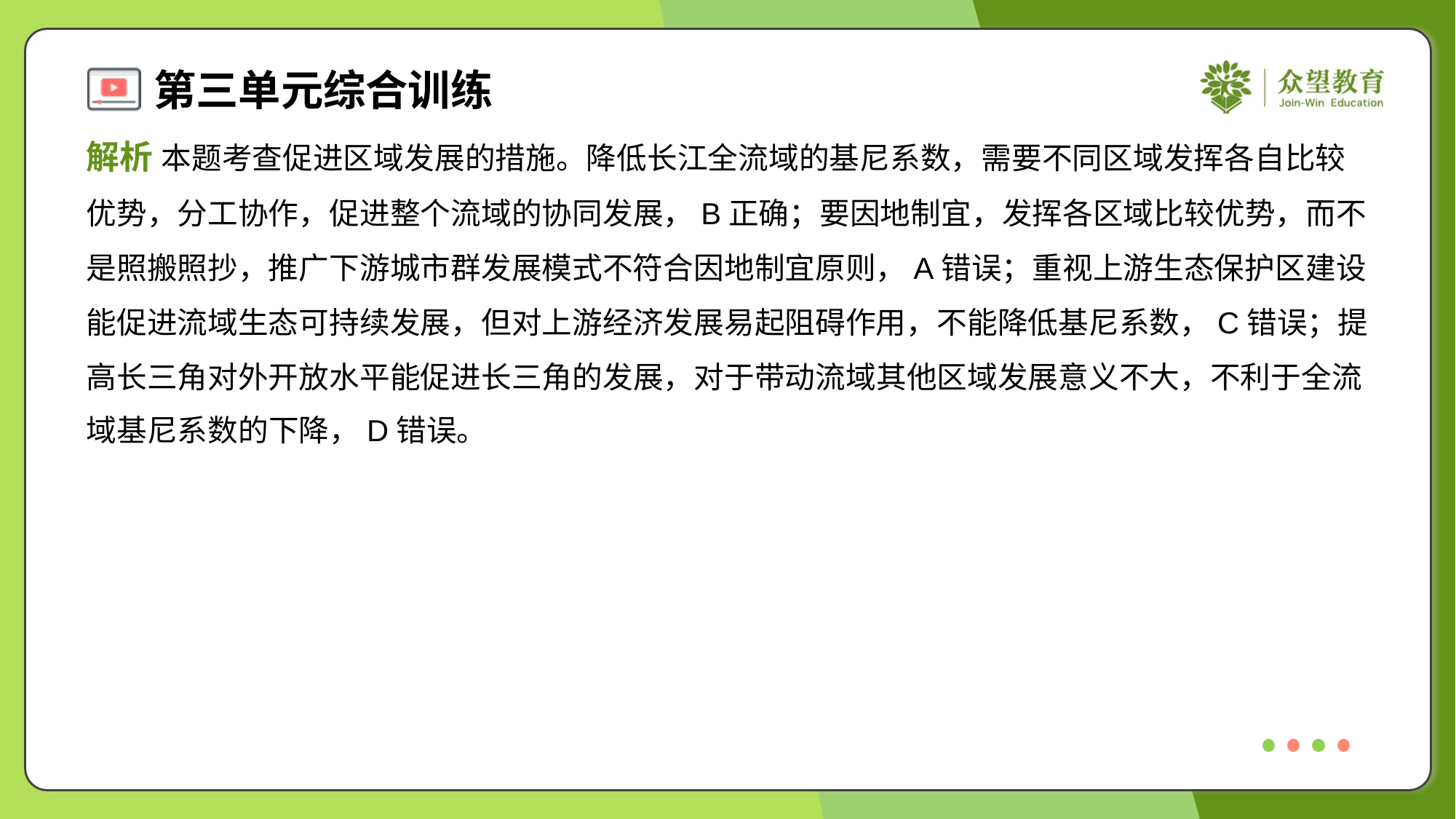

解析 本题考查促进区域发展的措施。降低长江全流域的基尼系数，需要不同区域发挥各自比较
优势，分工协作，促进整个流域的协同发展，B正确；要因地制宜，发挥各区域比较优势，而不
是照搬照抄，推广下游城市群发展模式不符合因地制宜原则，A错误；重视上游生态保护区建设
能促进流域生态可持续发展，但对上游经济发展易起阻碍作用，不能降低基尼系数，C错误；提
高长三角对外开放水平能促进长三角的发展，对于带动流域其他区域发展意义不大，不利于全流
域基尼系数的下降，D错误。